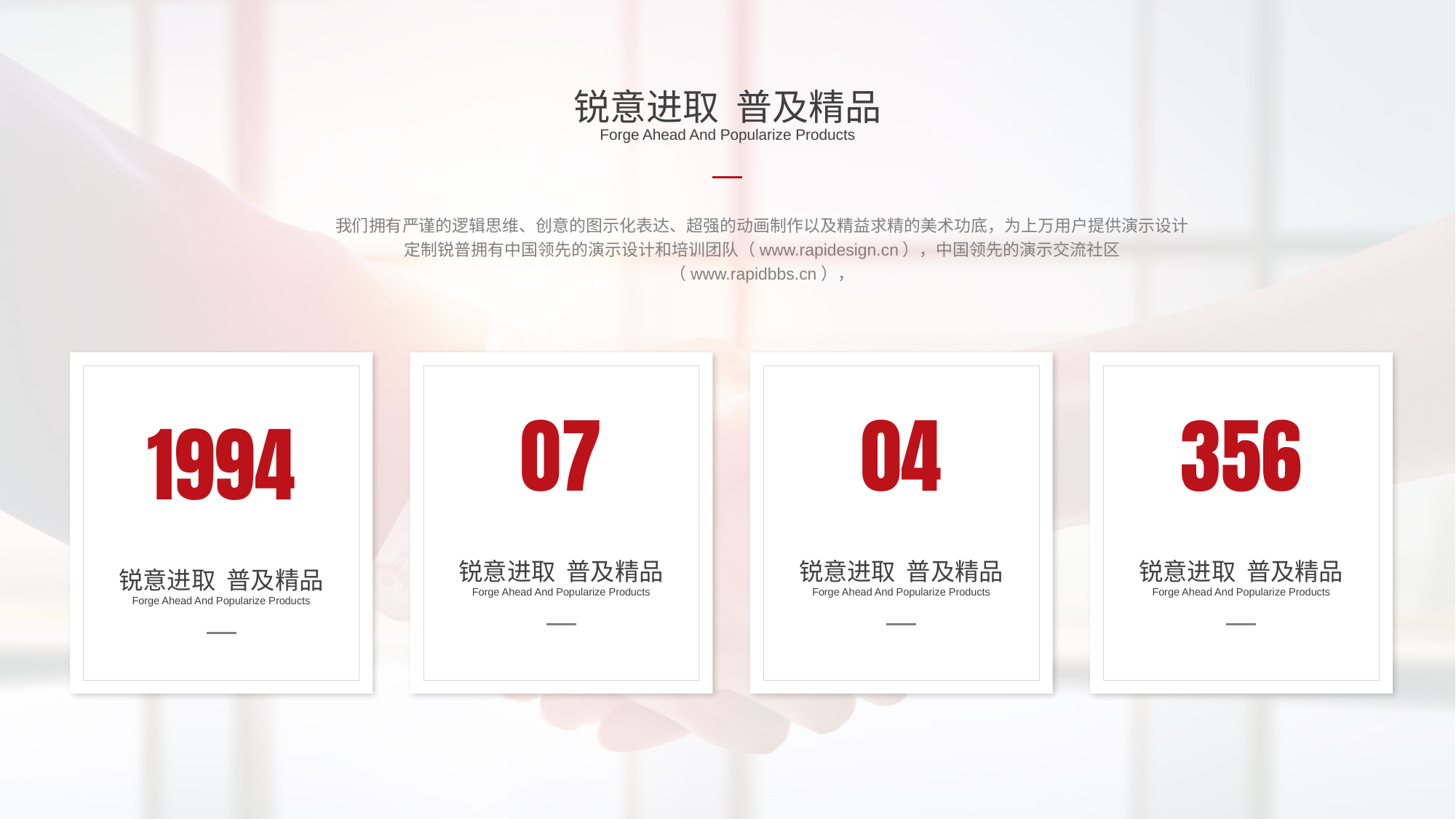

锐意进取  普及精品
Forge Ahead And Popularize Products
我们拥有严谨的逻辑思维、创意的图示化表达、超强的动画制作以及精益求精的美术功底，为上万用户提供演示设计定制锐普拥有中国领先的演示设计和培训团队（www.rapidesign.cn），中国领先的演示交流社区（www.rapidbbs.cn），

1994
锐意进取  普及精品
Forge Ahead And Popularize Products

07
锐意进取  普及精品
Forge Ahead And Popularize Products

04
锐意进取  普及精品
Forge Ahead And Popularize Products

356
锐意进取  普及精品
Forge Ahead And Popularize Products